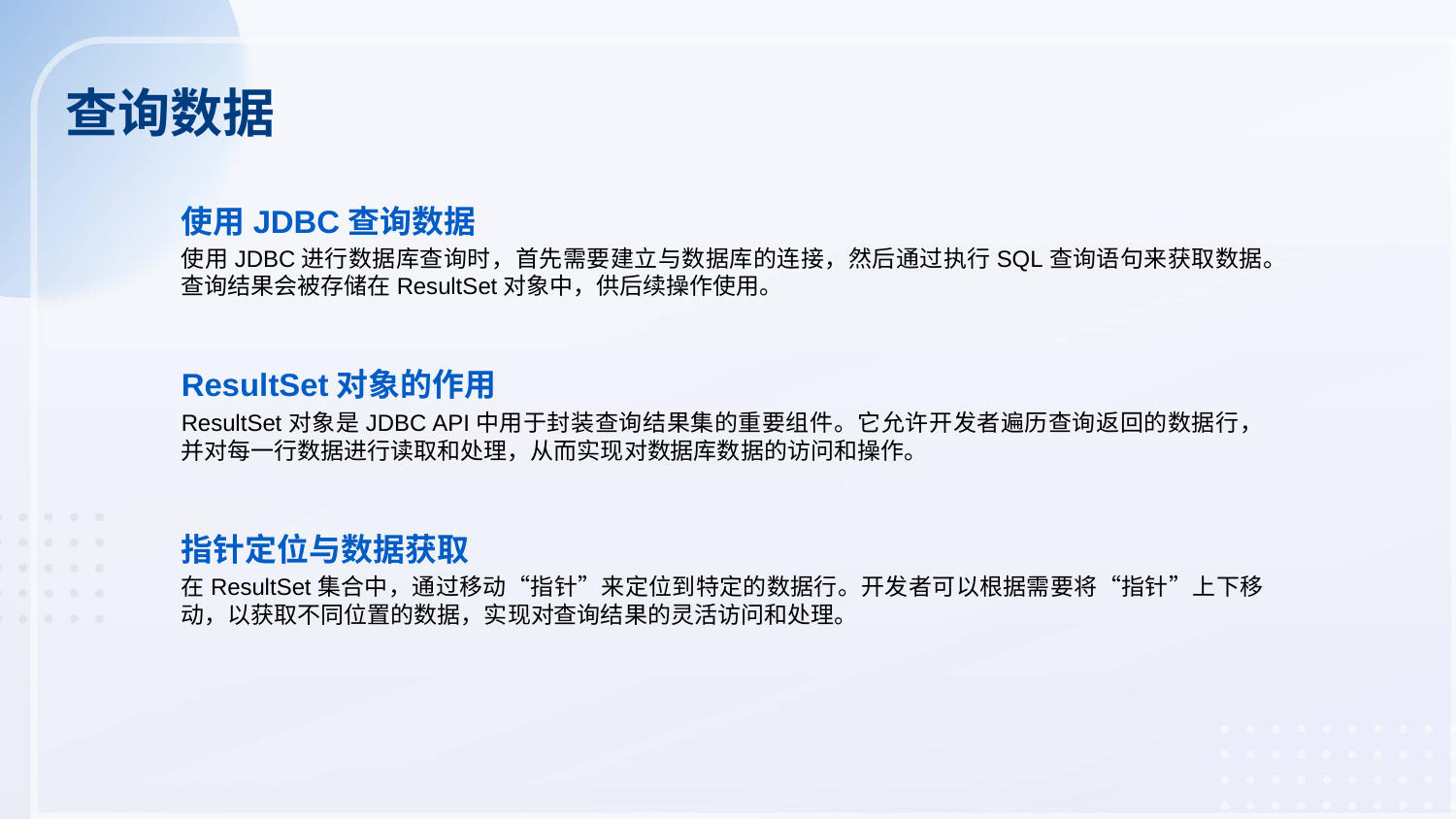

查询数据
使用JDBC查询数据
使用JDBC进行数据库查询时，首先需要建立与数据库的连接，然后通过执行SQL查询语句来获取数据。查询结果会被存储在ResultSet对象中，供后续操作使用。
ResultSet对象的作用
ResultSet对象是JDBC API中用于封装查询结果集的重要组件。它允许开发者遍历查询返回的数据行，并对每一行数据进行读取和处理，从而实现对数据库数据的访问和操作。
指针定位与数据获取
在ResultSet集合中，通过移动“指针”来定位到特定的数据行。开发者可以根据需要将“指针”上下移动，以获取不同位置的数据，实现对查询结果的灵活访问和处理。